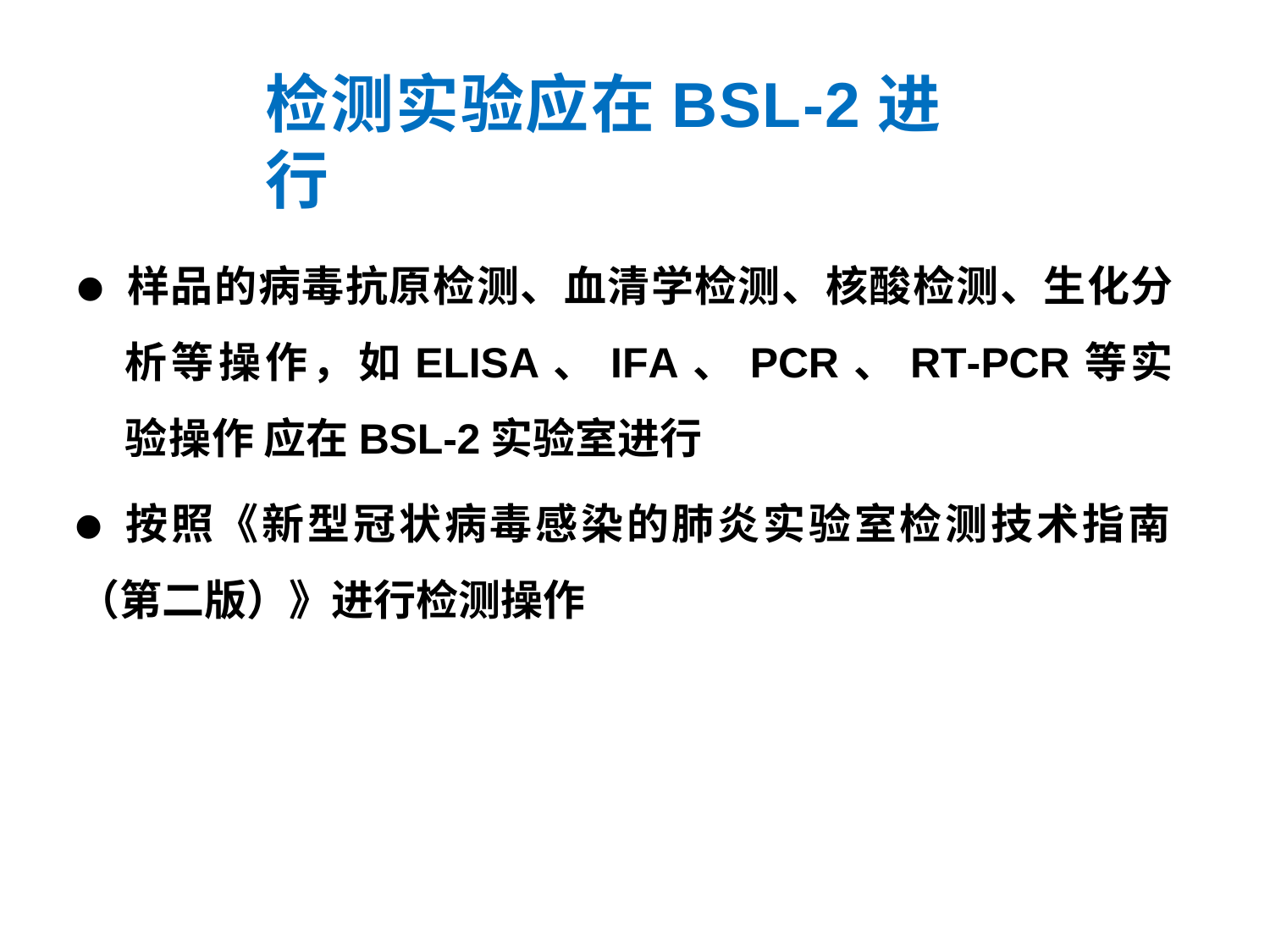

检测实验应在BSL-2进行
⚫ 样品的病毒抗原检测、血清学检测、核酸检测、生化分 析等操作，如ELISA、IFA、PCR、RT-PCR等实验操作 应在BSL-2实验室进行
⚫ 按照《新型冠状病毒感染的肺炎实验室检测技术指南
（第二版）》进行检测操作